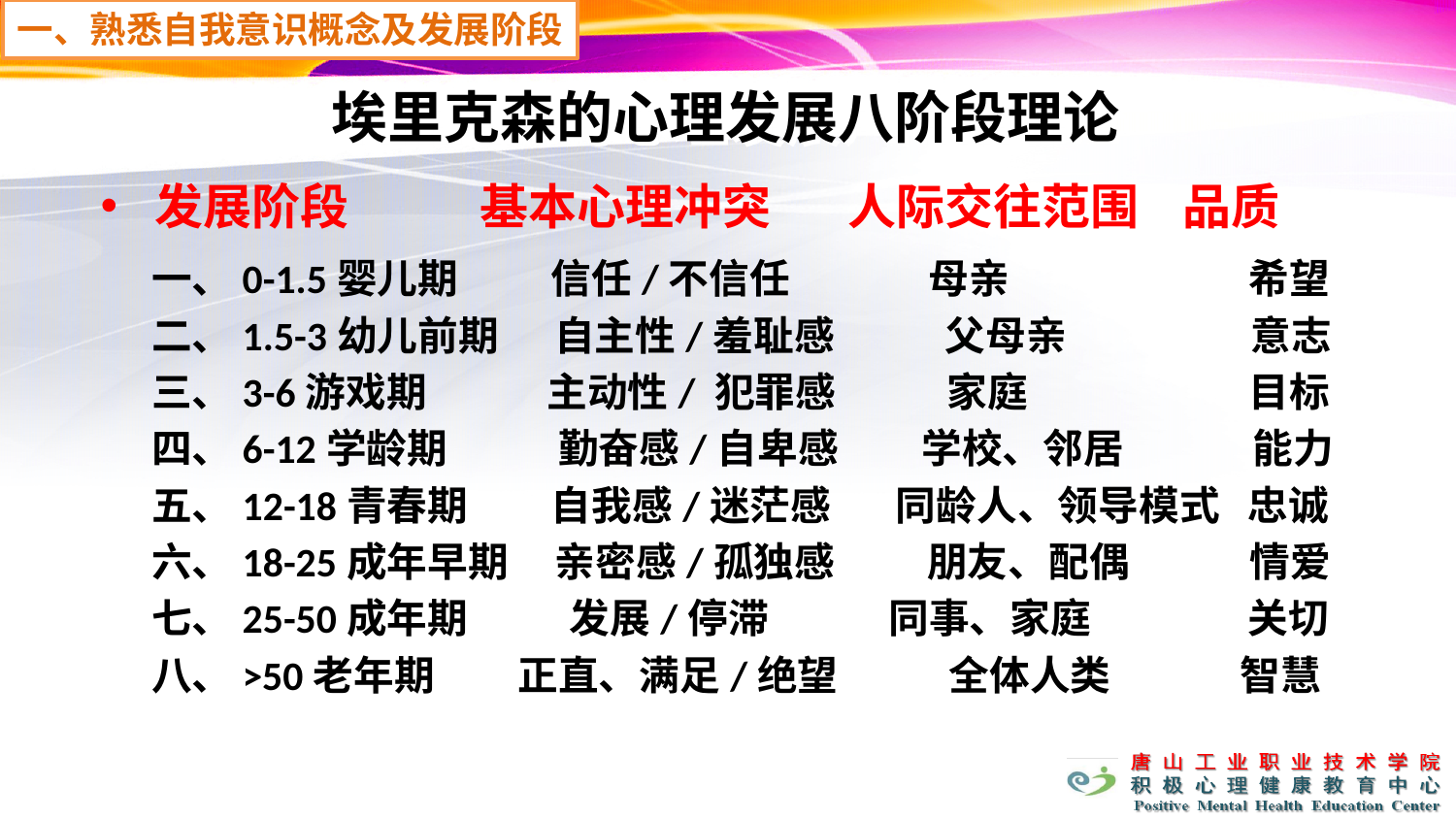

一、熟悉自我意识概念及发展阶段
# 埃里克森的心理发展八阶段理论
发展阶段            基本心理冲突       人际交往范围    品质
一、0-1.5婴儿期          信任/不信任               母亲                          希望
二、1.5-3幼儿前期      自主性/羞耻感            父母亲                    意志
三、3-6游戏期             主动性/ 犯罪感            家庭                        目标
四、6-12学龄期            勤奋感/自卑感         学校、邻居              能力
五、12-18青春期         自我感/迷茫感       同龄人、领导模式   忠诚
六、18-25成年早期     亲密感/孤独感          朋友、配偶             情爱
七、25-50成年期           发展/停滞             同事、家庭                 关切
八、>50老年期         正直、满足/绝望            全体人类              智慧